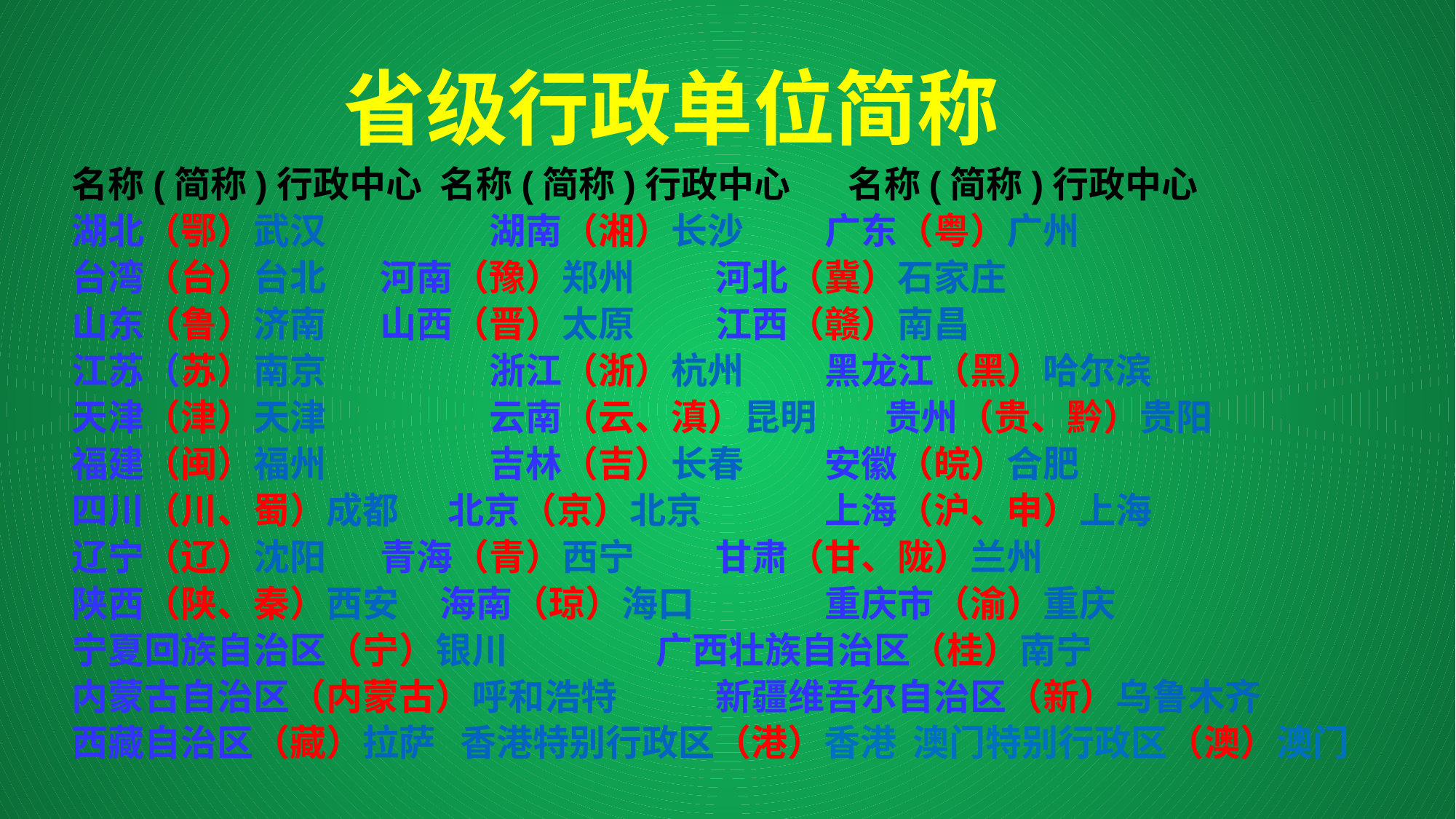

省级行政单位简称
名称(简称)行政中心	名称(简称)行政中心       名称(简称)行政中心
湖北（鄂）武汉  	      湖南（湘）长沙	       广东（粤）广州
台湾（台）台北	      河南（豫）郑州  	       河北（冀）石家庄
山东（鲁）济南	      山西（晋）太原	       江西（赣）南昌
江苏（苏）南京 	      浙江（浙）杭州 	       黑龙江（黑）哈尔滨
天津（津）天津 	      云南（云、滇）昆明	 贵州（贵、黔）贵阳
福建（闽）福州 	      吉林（吉）长春 	       安徽（皖）合肥
四川（川、蜀）成都      北京（京）北京 	       上海（沪、申）上海
辽宁（辽）沈阳	      青海（青）西宁 	       甘肃（甘、陇）兰州
陕西（陕、秦）西安	海南（琼）海口	       重庆市（渝）重庆
宁夏回族自治区（宁）银川                  广西壮族自治区（桂）南宁
内蒙古自治区（内蒙古）呼和浩特            新疆维吾尔自治区（新）乌鲁木齐
西藏自治区（藏）拉萨   香港特别行政区（港）香港  澳门特别行政区（澳）澳门